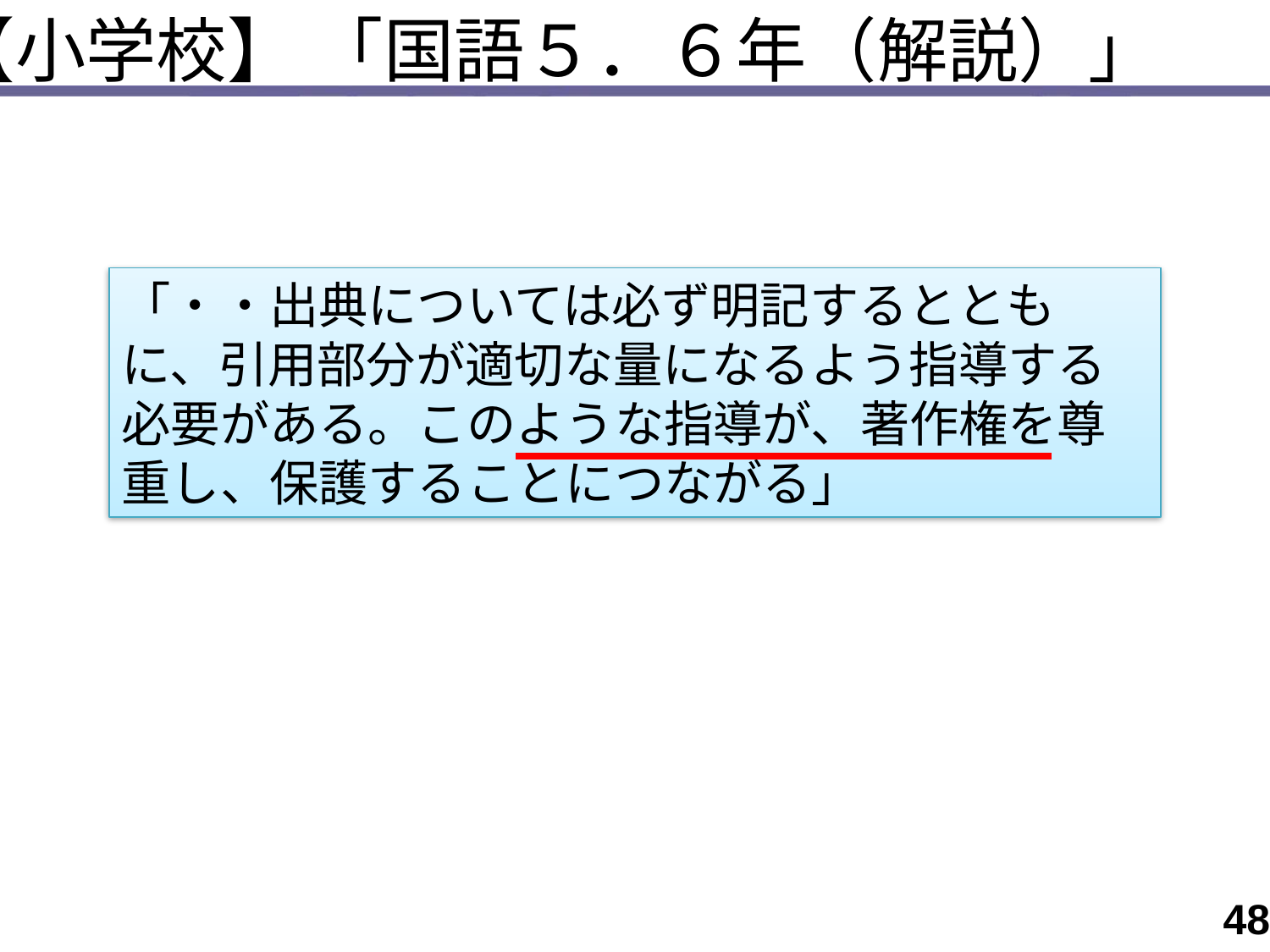

【小学校】 「国語５．６年（解説）」
「・・出典については必ず明記するとともに、引用部分が適切な量になるよう指導する必要がある。このような指導が、著作権を尊重し、保護することにつながる」
48